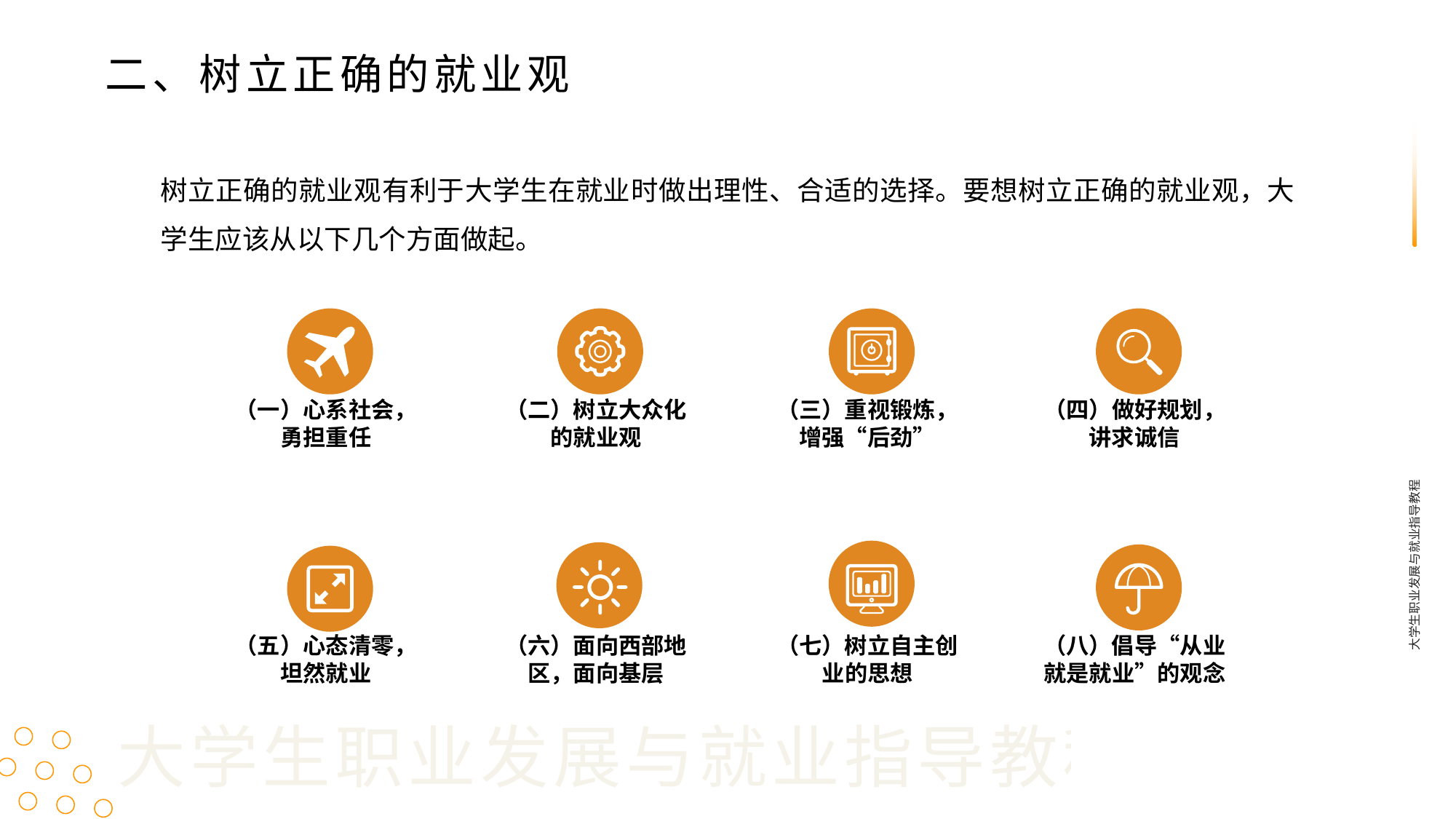

二、树立正确的就业观

树立正确的就业观有利于大学生在就业时做出理性、合适的选择。要想树立正确的就业观，大学生应该从以下几个方面做起。

（一）心系社会，勇担重任
（二）树立大众化的就业观
（三）重视锻炼，增强“后劲”
（四）做好规划，讲求诚信
大学生职业发展与就业指导教程

（七）树立自主创业的思想

（六）面向西部地区，面向基层

（八）倡导“从业就是就业”的观念

（五）心态清零，坦然就业

大学生职业发展与就业指导教程